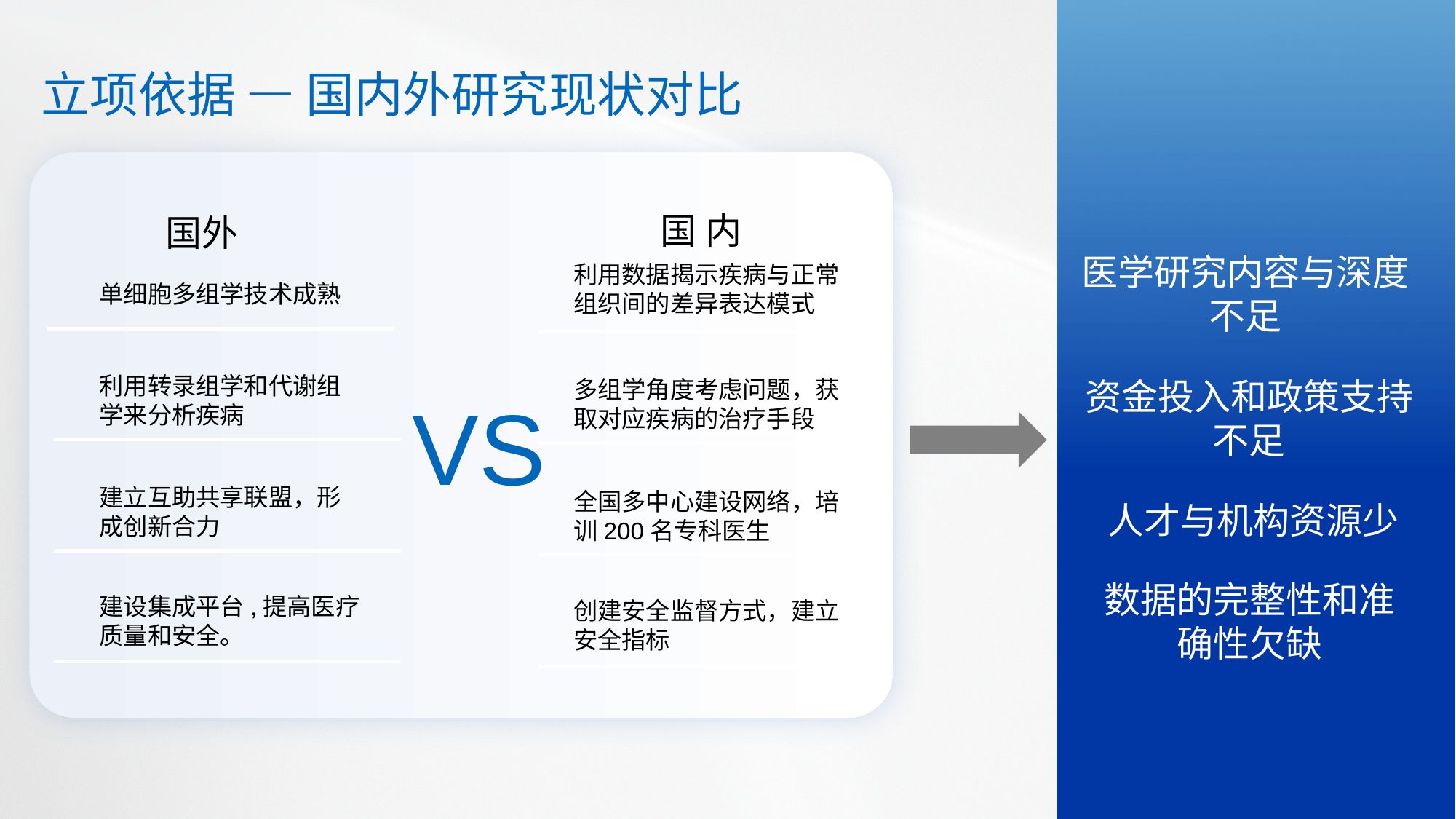

立项依据 — 国内外研究现状对比

国内
国外
医学研究内容与深度不足
利用数据揭示疾病与正常组织间的差异表达模式
单细胞多组学技术成熟
利用转录组学和代谢组学来分析疾病
资金投入和政策支持不足
多组学角度考虑问题，获取对应疾病的治疗手段
VS

建立互助共享联盟，形成创新合力
全国多中心建设网络，培训200名专科医生
人才与机构资源少
数据的完整性和准确性欠缺
建设集成平台,提高医疗质量和安全。
创建安全监督方式，建立安全指标